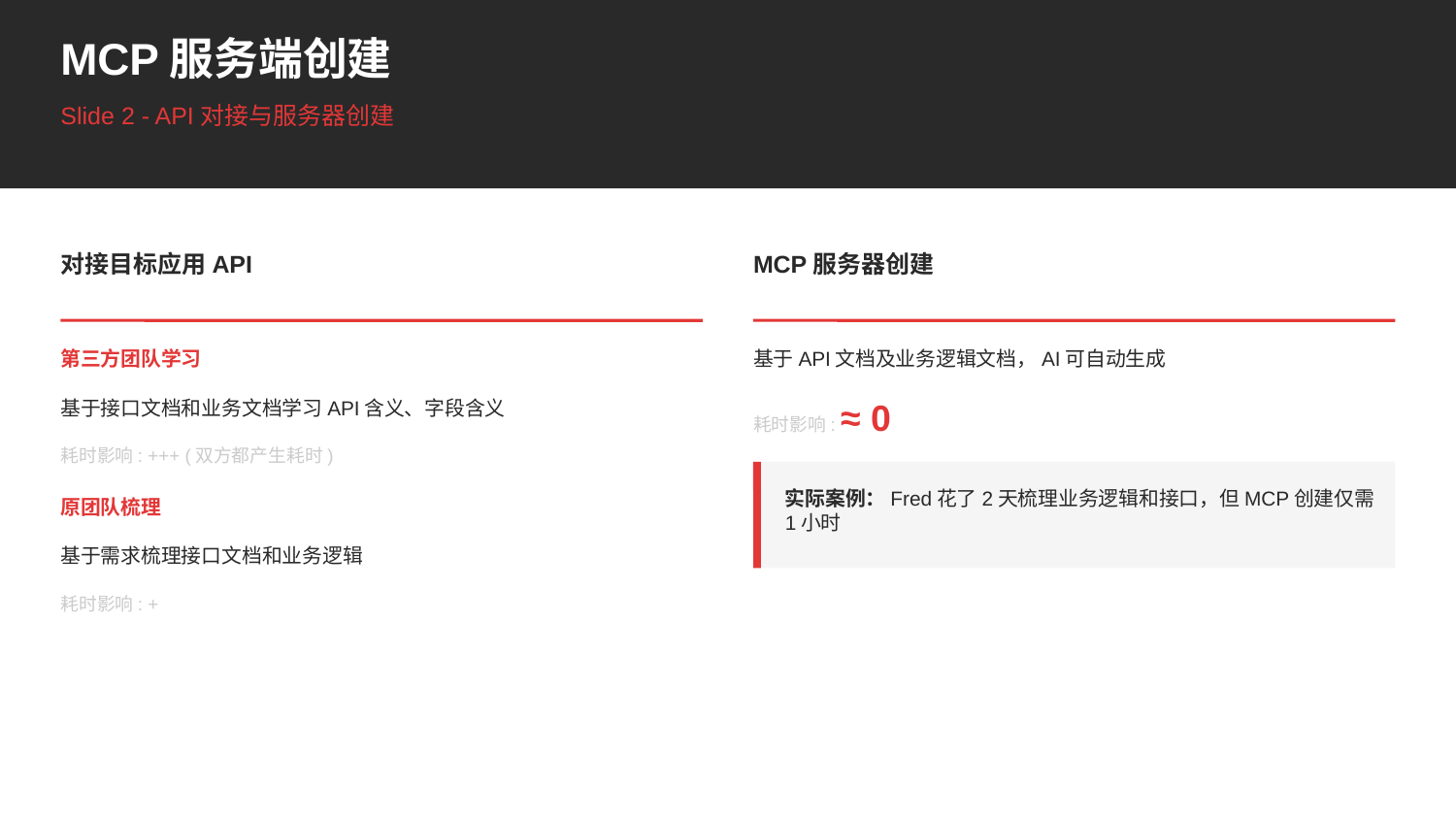

MCP服务端创建
Slide 2 - API对接与服务器创建
对接目标应用API
MCP服务器创建

第三方团队学习
基于API文档及业务逻辑文档，AI可自动生成
基于接口文档和业务文档学习API含义、字段含义
耗时影响: ≈ 0
耗时影响: +++ (双方都产生耗时)

实际案例：Fred花了2天梳理业务逻辑和接口，但MCP创建仅需1小时
原团队梳理
基于需求梳理接口文档和业务逻辑
耗时影响: +